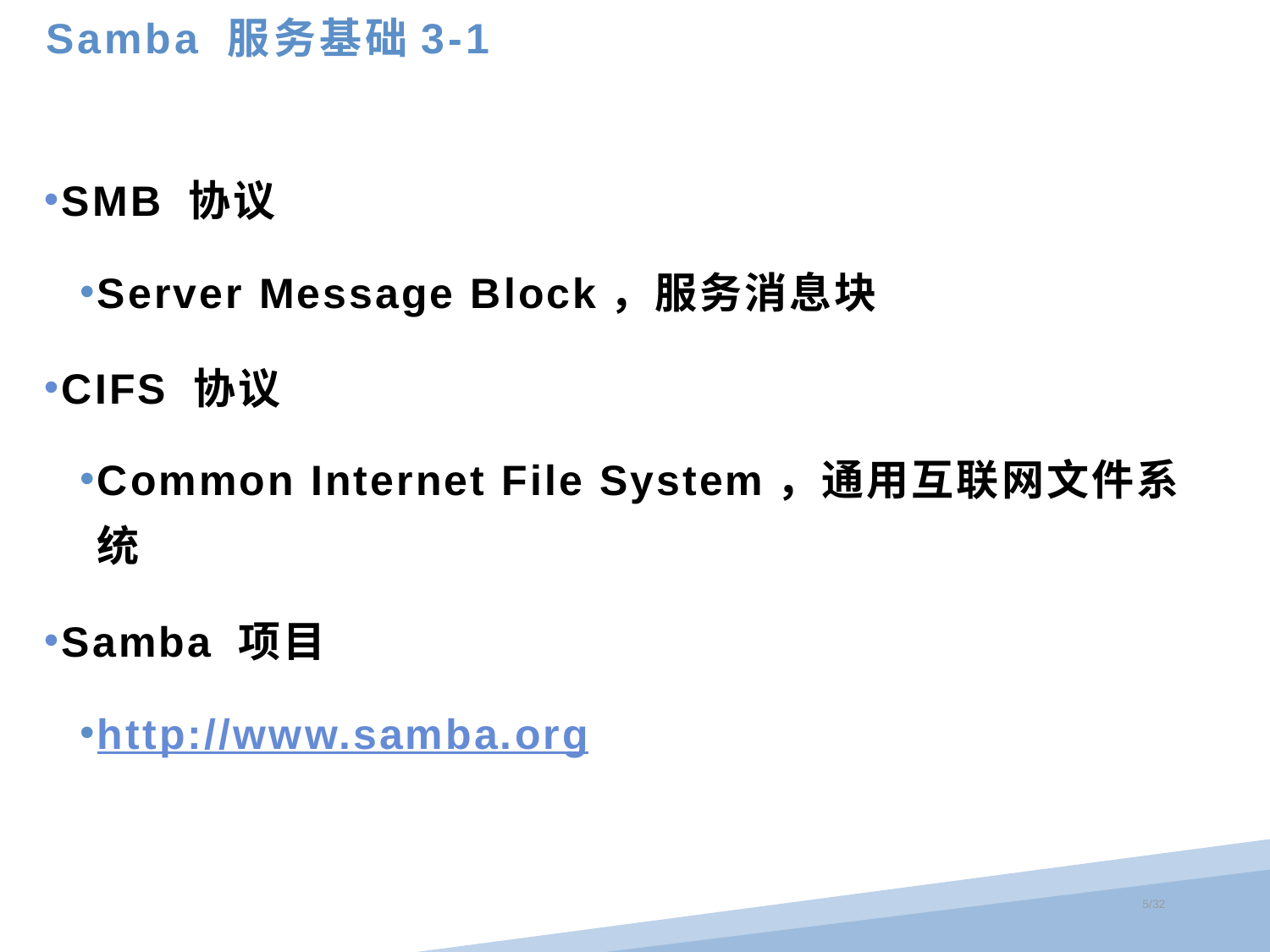

Samba 服务基础3-1
SMB 协议
Server Message Block，服务消息块
CIFS 协议
Common Internet File System，通用互联网文件系统
Samba 项目
http://www.samba.org

5/32